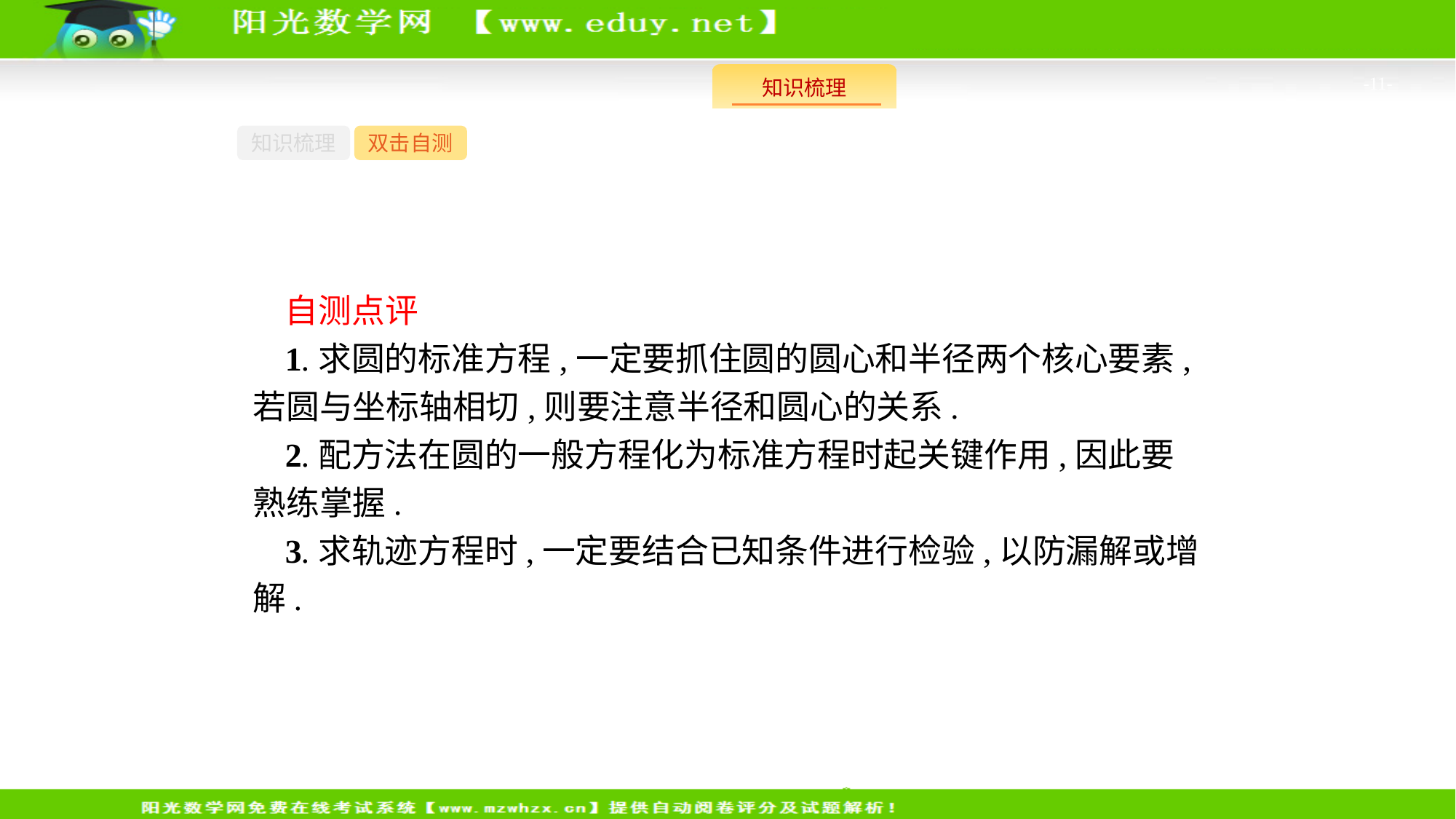

-11-
知识梳理
双击自测
自测点评
1.求圆的标准方程,一定要抓住圆的圆心和半径两个核心要素,若圆与坐标轴相切,则要注意半径和圆心的关系.
2.配方法在圆的一般方程化为标准方程时起关键作用,因此要熟练掌握.
3.求轨迹方程时,一定要结合已知条件进行检验,以防漏解或增解.